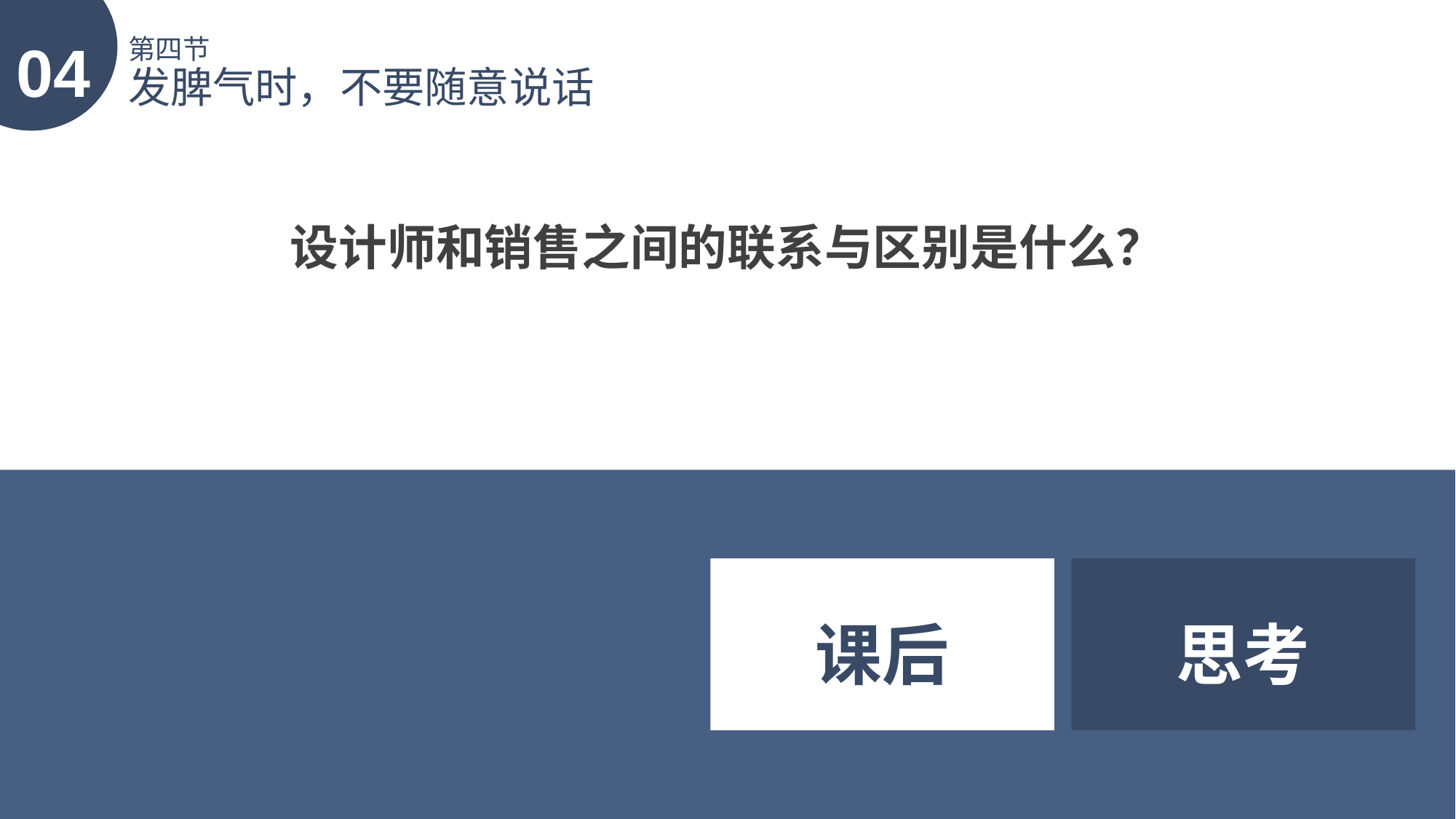

04
第四节
发脾气时，不要随意说话
设计师和销售之间的联系与区别是什么？

课后
思考